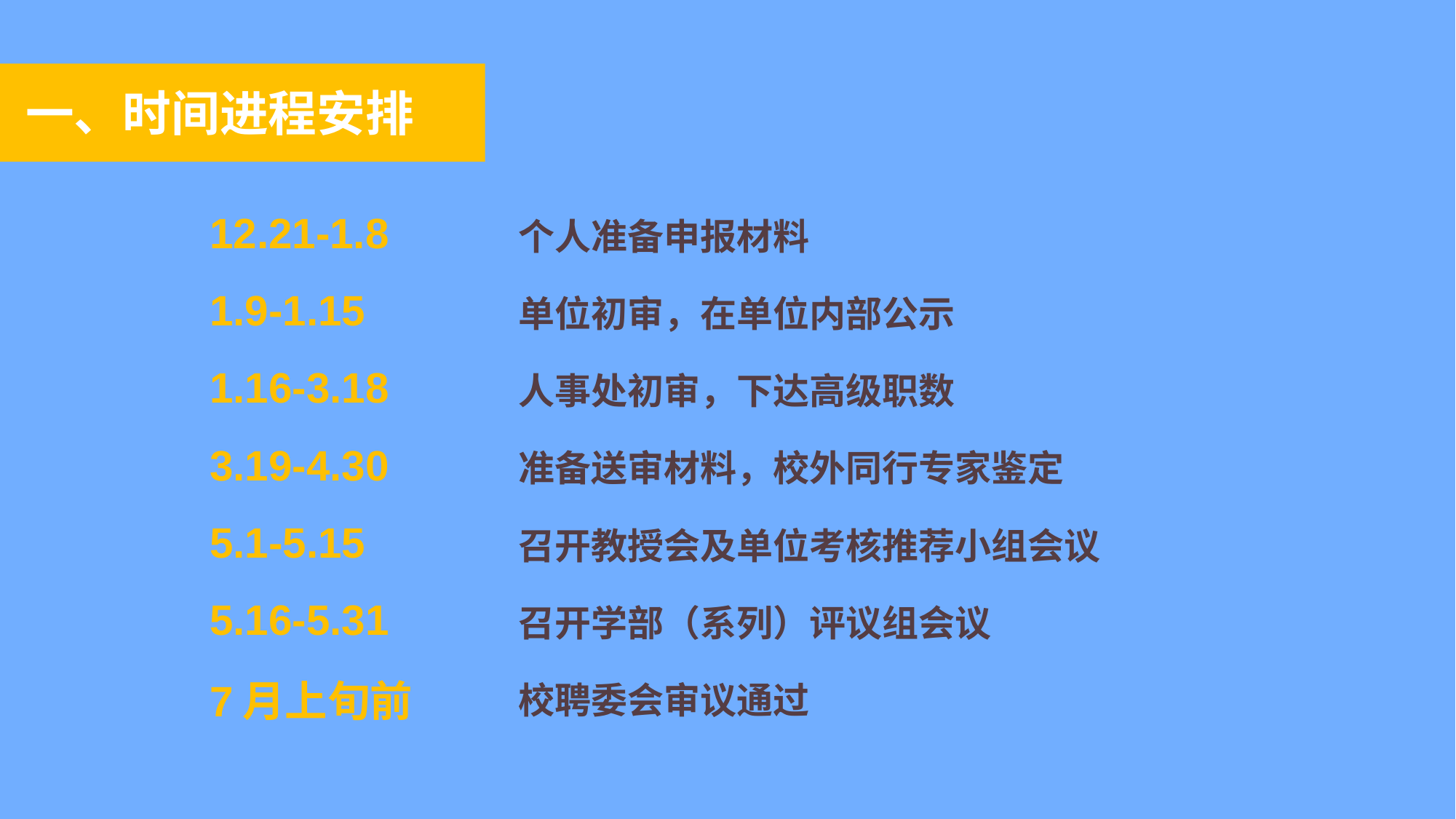

一、时间进程安排
| 12.21-1.8 | 个人准备申报材料 |
| --- | --- |
| 1.9-1.15 | 单位初审，在单位内部公示 |
| 1.16-3.18 | 人事处初审，下达高级职数 |
| 3.19-4.30 | 准备送审材料，校外同行专家鉴定 |
| 5.1-5.15 | 召开教授会及单位考核推荐小组会议 |
| 5.16-5.31 | 召开学部（系列）评议组会议 |
| 7月上旬前 | 校聘委会审议通过 |